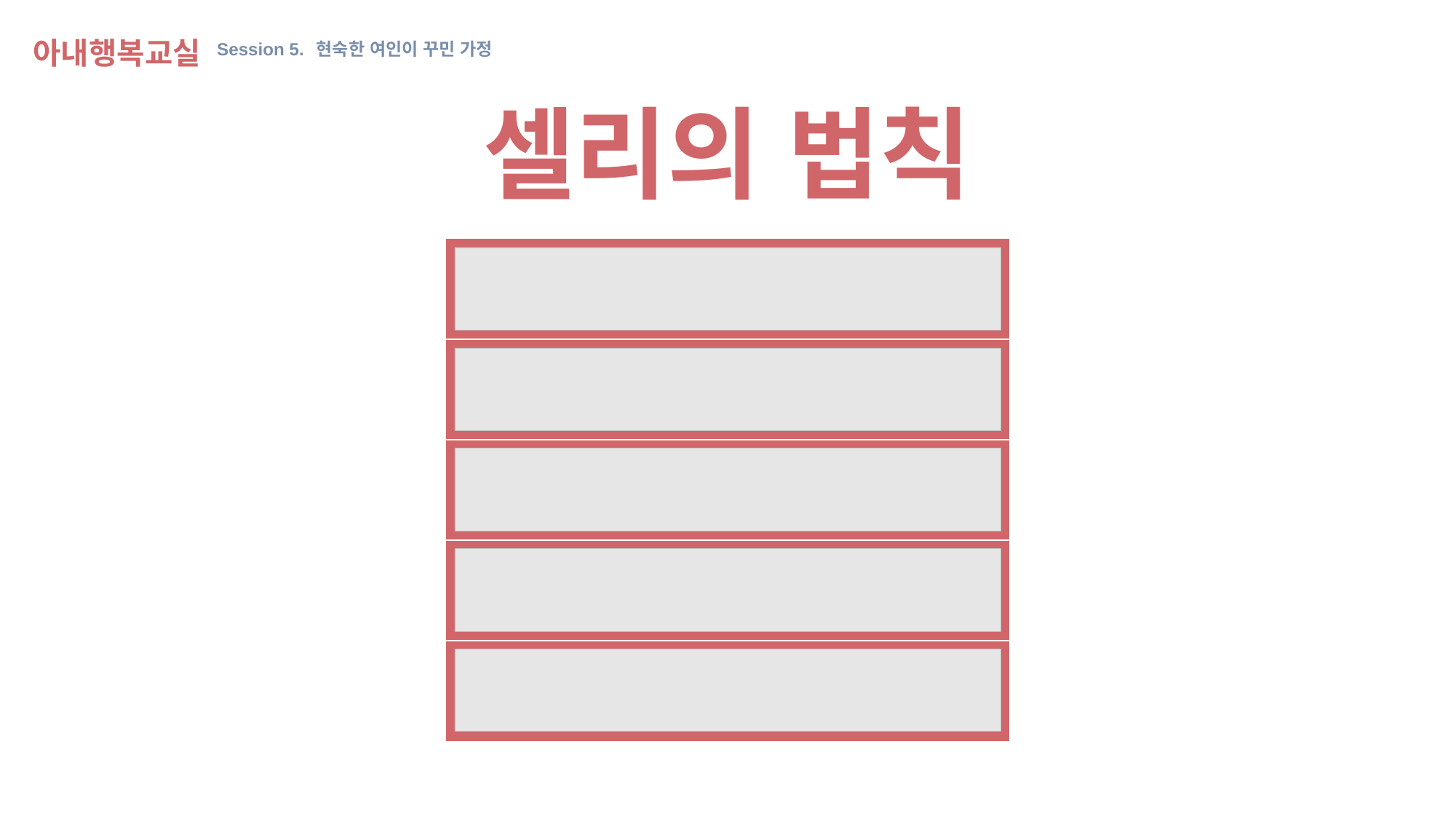

아내행복교실 Session 5. 현숙한 여인이 꾸민 가정

셀리의 법칙
| 처음간 주유소에서 기름 넣었는데 경품에 당첨되었다. |
| --- |
| 장난 삼아 눈 속에 돌 던졌는데 꿩 머리에 맞았다. |
| 외출을 마치고 귀가하자 소나기가 쏟아진다. |
| 약속시간에 늦었는데 그는 더 늦게 나타난다. |
| 처음 친 고스톱에서 쓰리고를 맞았는데 막판에 화투 한 장이 모자라 파토가 난다. |